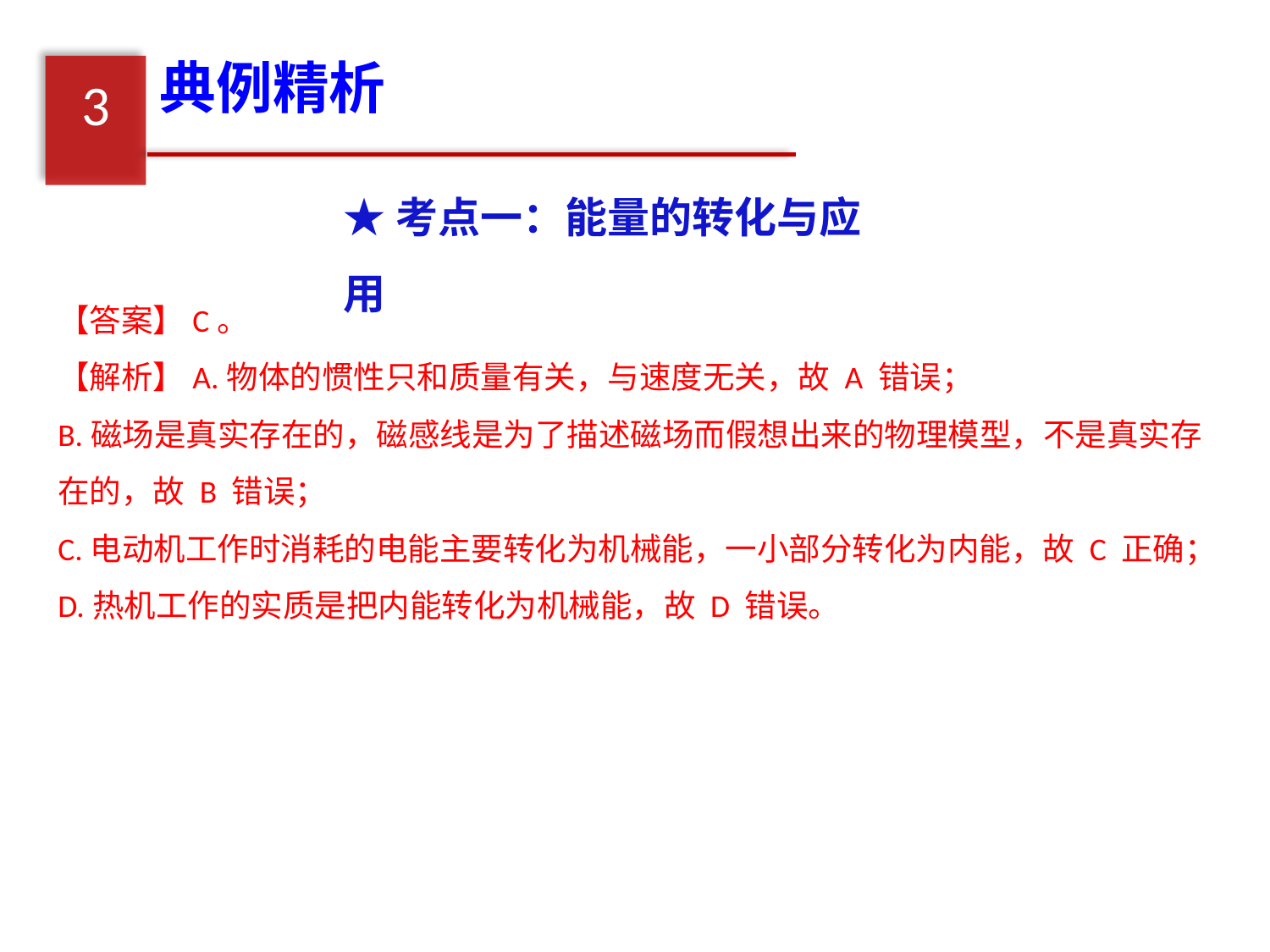

典例精析

3
★考点一：能量的转化与应用
【答案】C。
【解析】A.物体的惯性只和质量有关，与速度无关，故 A 错误；
B.磁场是真实存在的，磁感线是为了描述磁场而假想出来的物理模型，不是真实存在的，故 B 错误；
C.电动机工作时消耗的电能主要转化为机械能，一小部分转化为内能，故 C 正确；
D.热机工作的实质是把内能转化为机械能，故 D 错误。